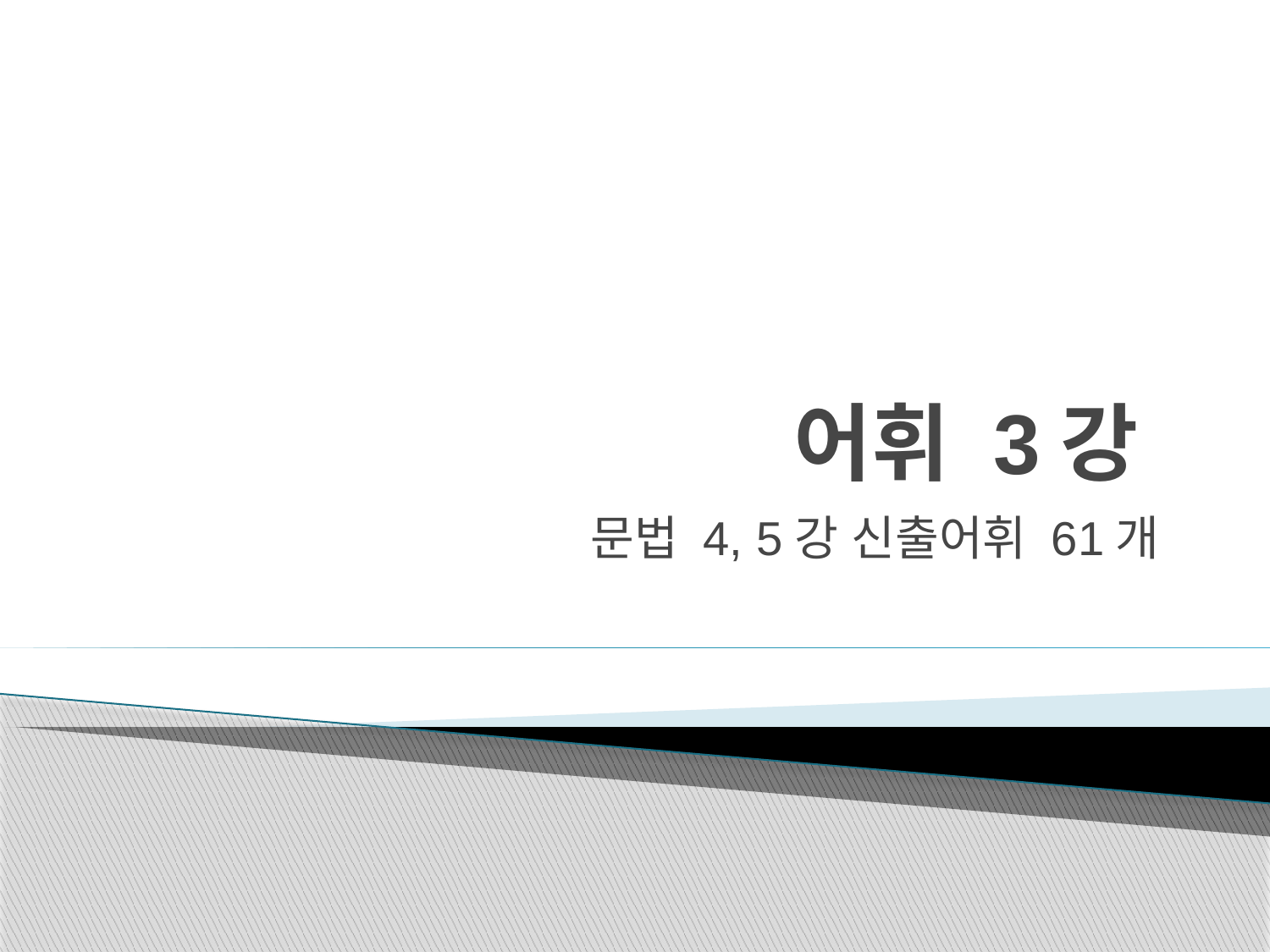

# 어휘 3강
문법 4, 5강 신출어휘 61개